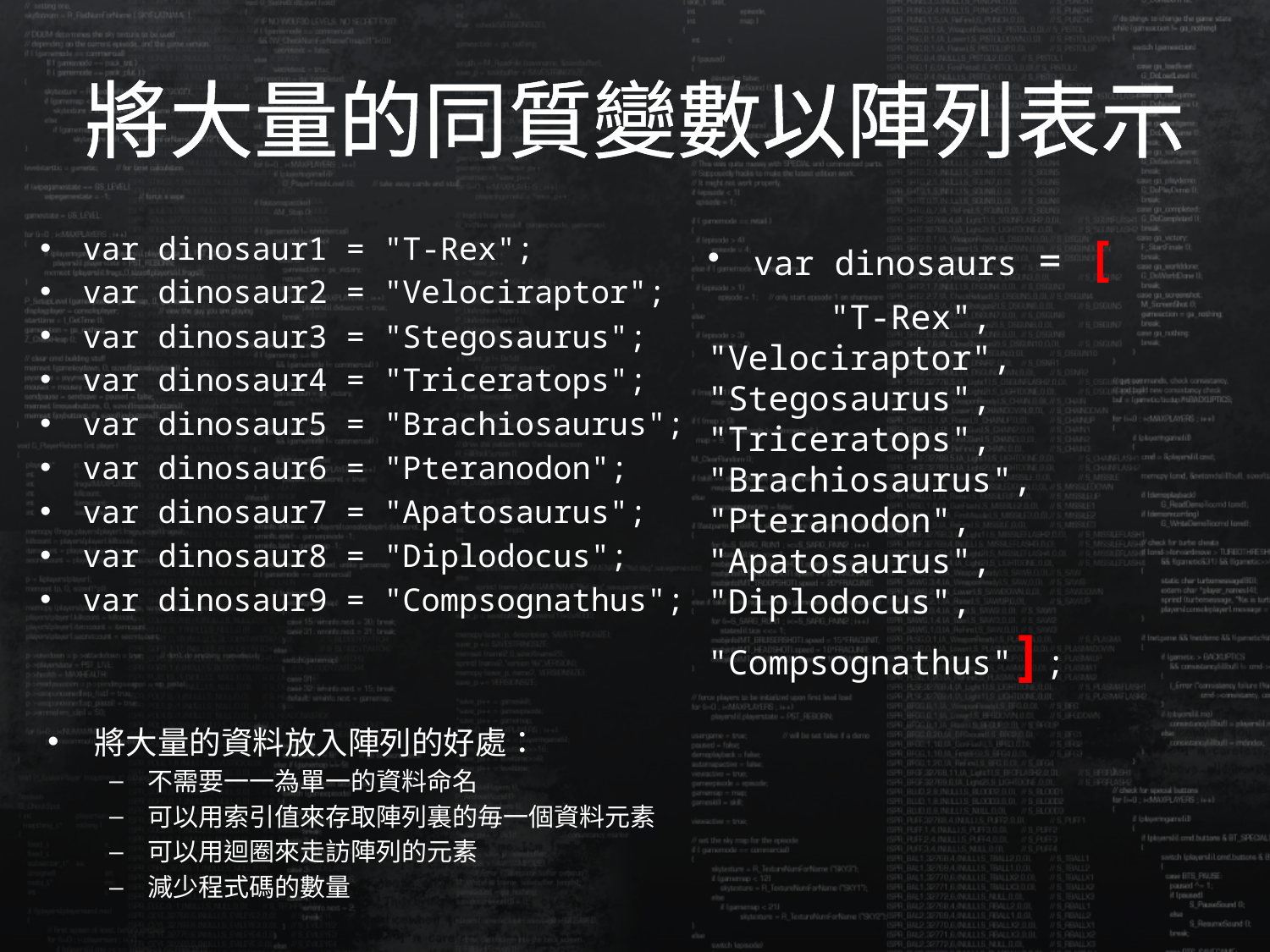

# 將大量的同質變數以陣列表示
var dinosaur1 = "T-Rex";
var dinosaur2 = "Velociraptor";
var dinosaur3 = "Stegosaurus";
var dinosaur4 = "Triceratops";
var dinosaur5 = "Brachiosaurus";
var dinosaur6 = "Pteranodon";
var dinosaur7 = "Apatosaurus";
var dinosaur8 = "Diplodocus";
var dinosaur9 = "Compsognathus";
var dinosaurs = [
	"T-Rex", 	"Velociraptor", 	"Stegosaurus",	"Triceratops",	"Brachiosaurus",	"Pteranodon",	"Apatosaurus",	"Diplodocus",	"Compsognathus"];
將大量的資料放入陣列的好處：
不需要一一為單一的資料命名
可以用索引值來存取陣列裏的毎一個資料元素
可以用迴圈來走訪陣列的元素
減少程式碼的數量